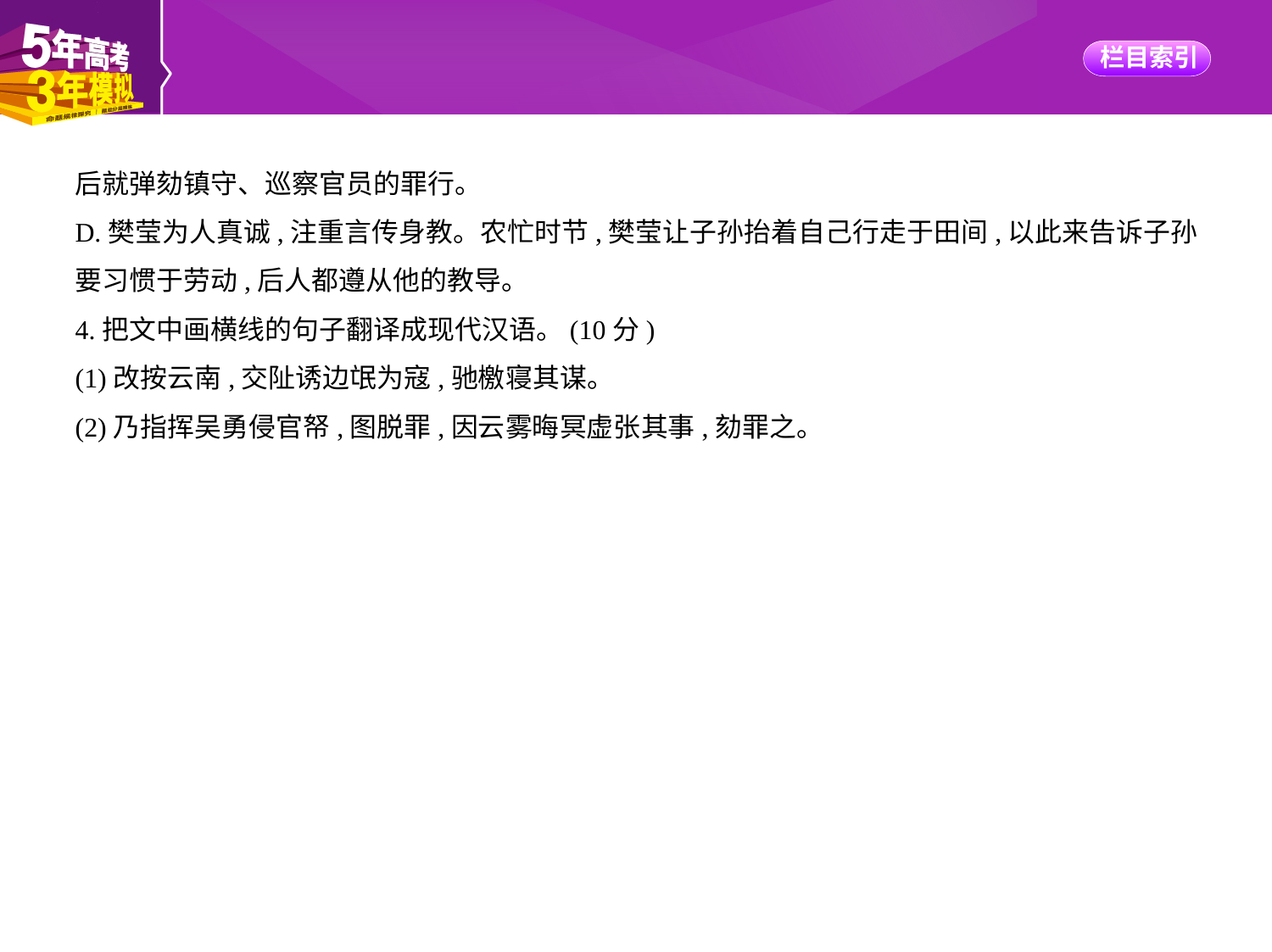

后就弹劾镇守、巡察官员的罪行。
D.樊莹为人真诚,注重言传身教。农忙时节,樊莹让子孙抬着自己行走于田间,以此来告诉子孙
要习惯于劳动,后人都遵从他的教导。
4.把文中画横线的句子翻译成现代汉语。(10分)
(1)改按云南,交阯诱边氓为寇,驰檄寝其谋。
(2)乃指挥吴勇侵官帑,图脱罪,因云雾晦冥虚张其事,劾罪之。